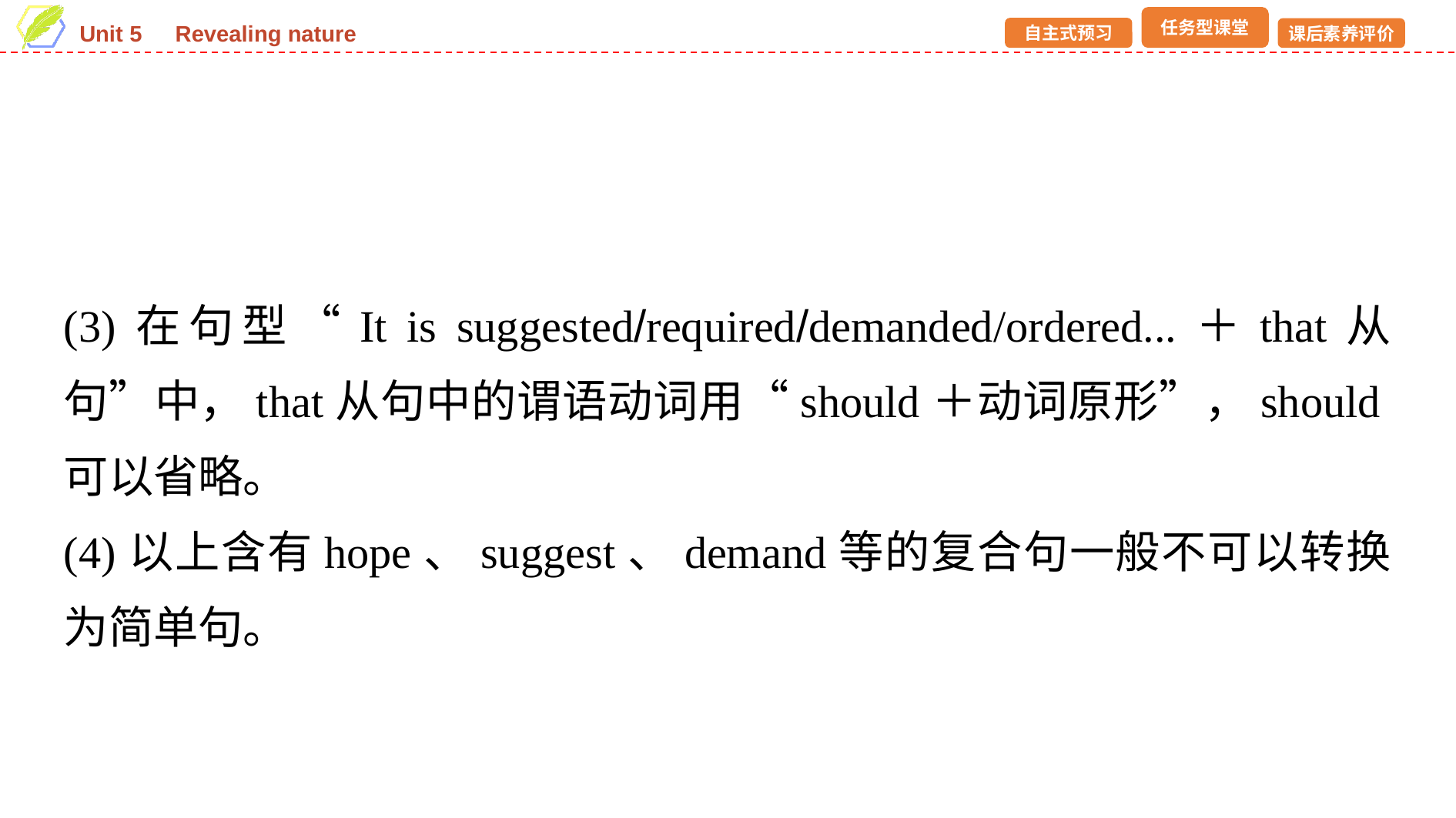

(3)在句型“It is suggested/required/demanded/ordered...＋that从句”中，that从句中的谓语动词用“should＋动词原形”，should可以省略。
(4)以上含有hope、suggest、demand等的复合句一般不可以转换为简单句。